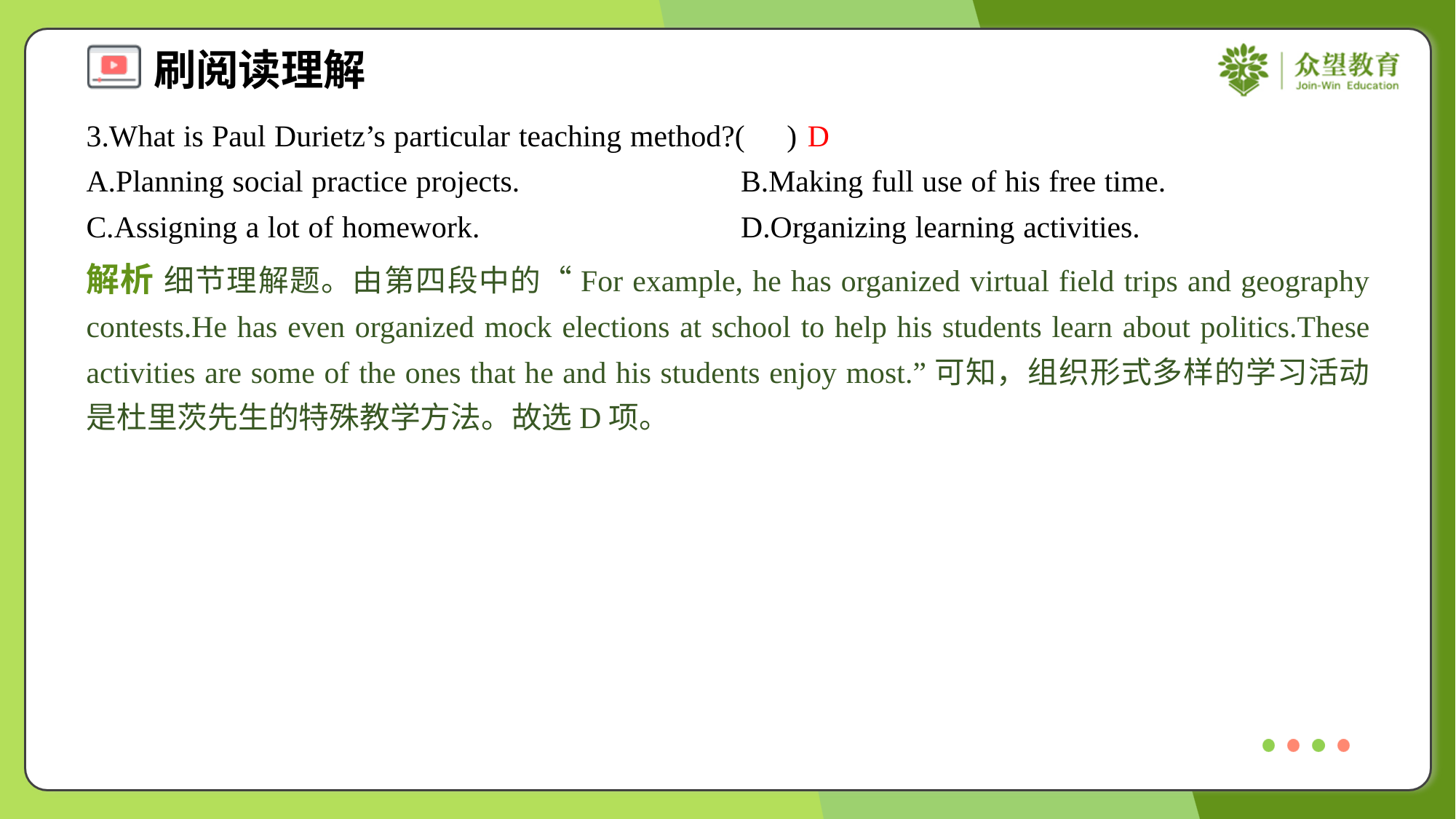

3.What is Paul Durietz’s particular teaching method?(     )
D
A.Planning social practice projects.	B.Making full use of his free time.
C.Assigning a lot of homework.	D.Organizing learning activities.
解析 细节理解题。由第四段中的“For example, he has organized virtual field trips and geography contests.He has even organized mock elections at school to help his students learn about politics.These activities are some of the ones that he and his students enjoy most.”可知，组织形式多样的学习活动是杜里茨先生的特殊教学方法。故选D项。